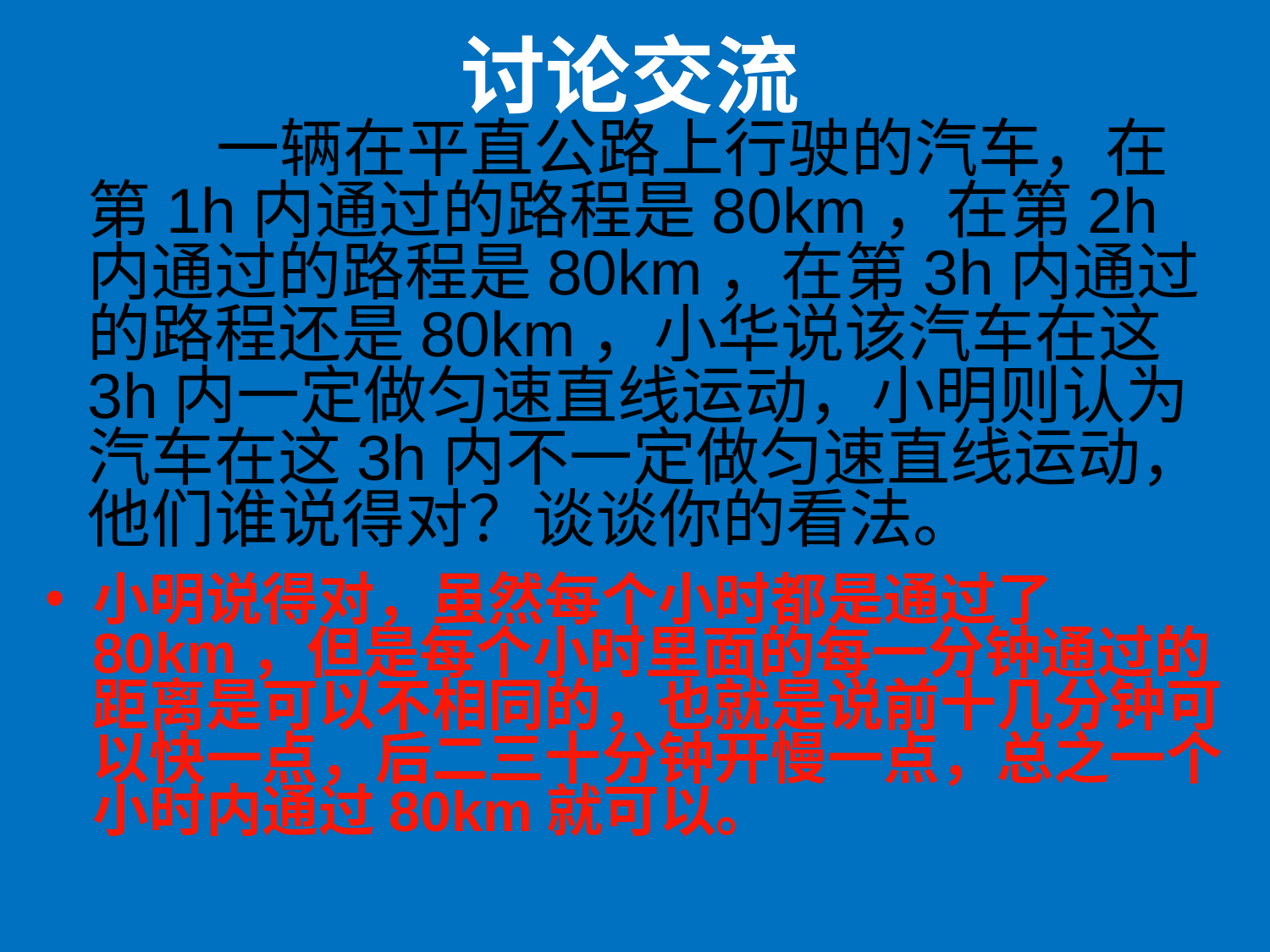

讨论交流
        一辆在平直公路上行驶的汽车，在第1h内通过的路程是80km，在第2h内通过的路程是80km，在第3h内通过的路程还是80km，小华说该汽车在这3h内一定做匀速直线运动，小明则认为汽车在这3h内不一定做匀速直线运动，他们谁说得对？谈谈你的看法。
小明说得对，虽然每个小时都是通过了80km，但是每个小时里面的每一分钟通过的距离是可以不相同的，也就是说前十几分钟可以快一点，后二三十分钟开慢一点，总之一个小时内通过80km就可以。